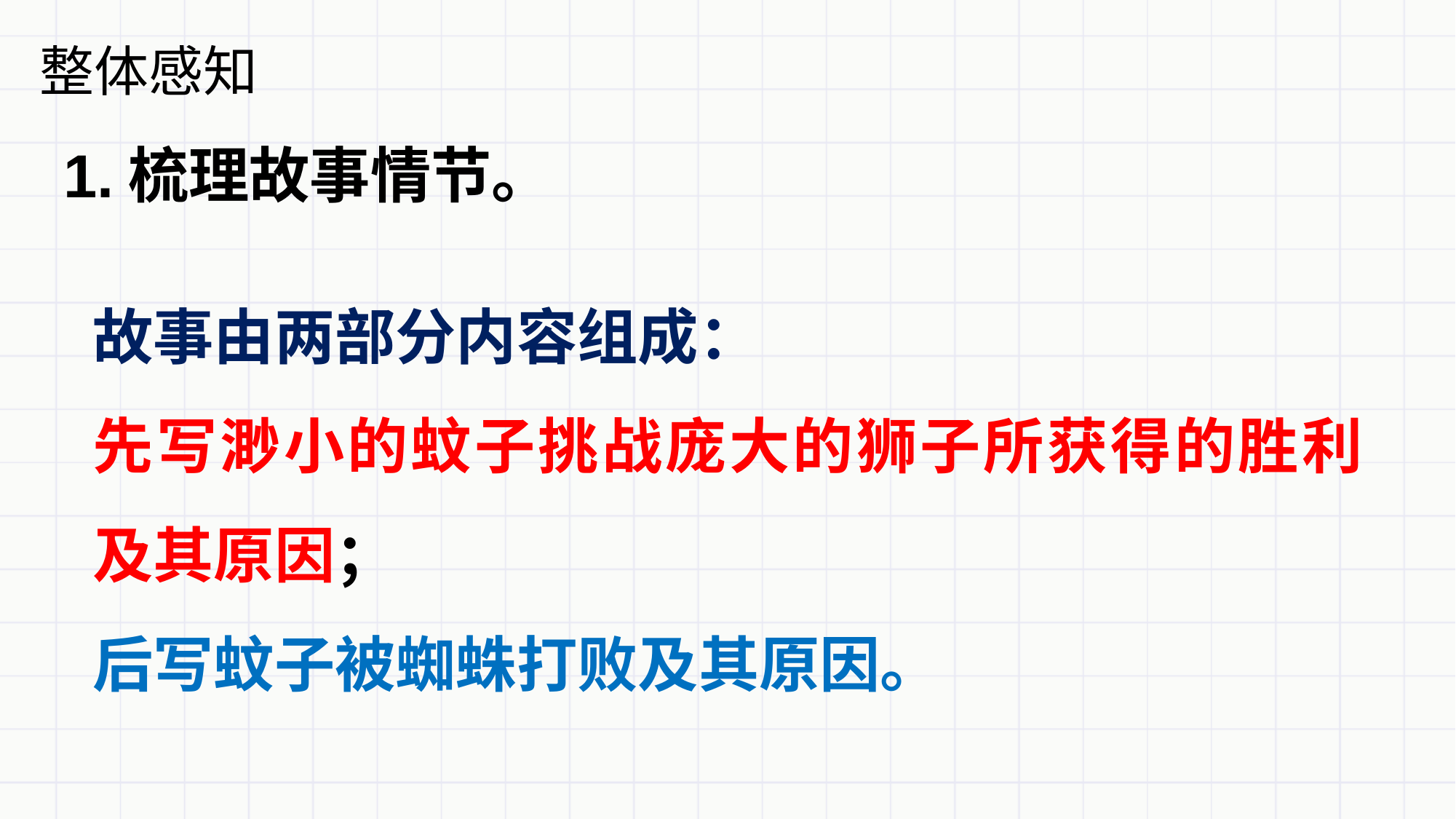

整体感知
1.梳理故事情节。
故事由两部分内容组成：
先写渺小的蚊子挑战庞大的狮子所获得的胜利及其原因；
后写蚊子被蜘蛛打败及其原因。